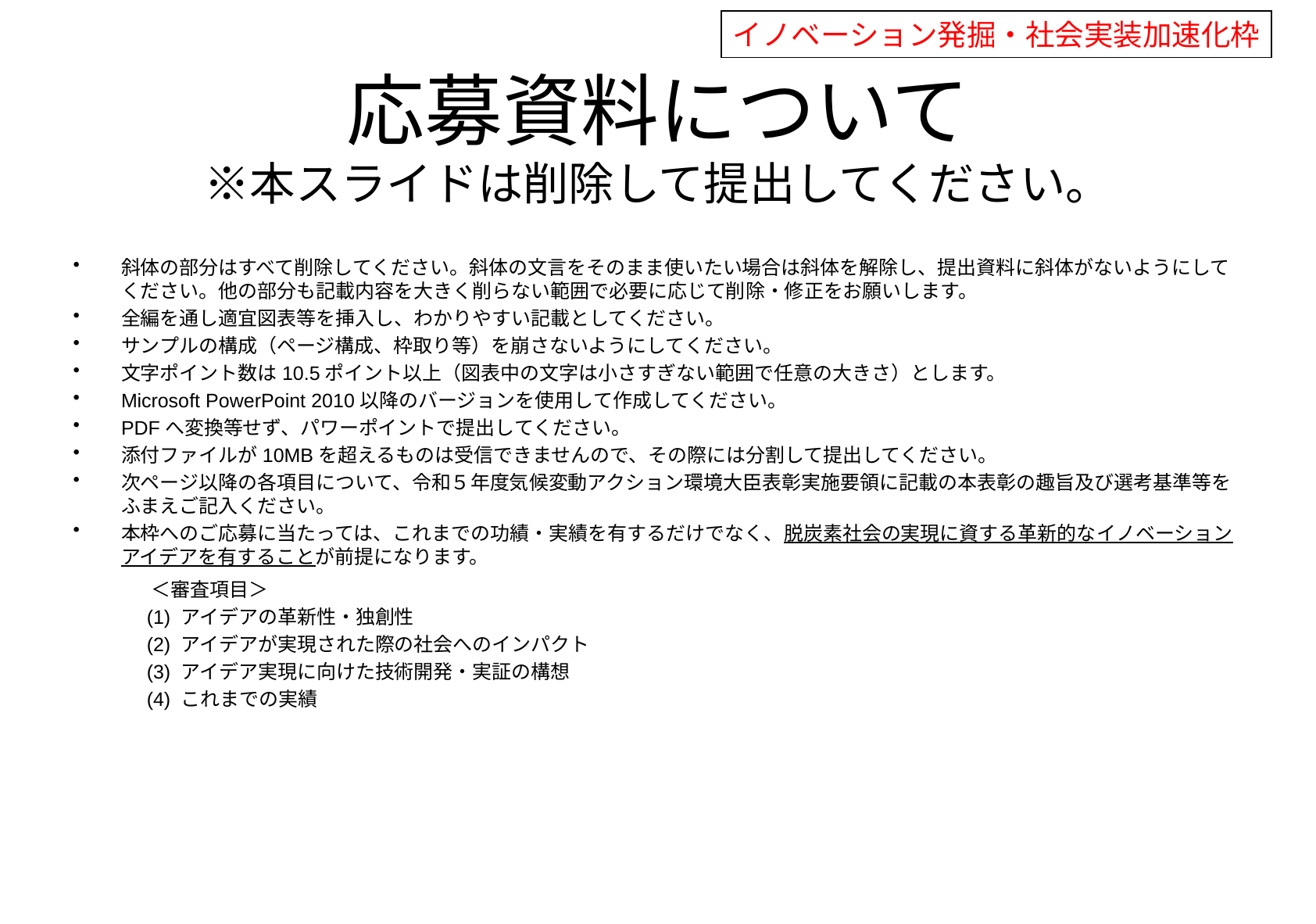

イノベーション発掘・社会実装加速化枠
# 応募資料について ※本スライドは削除して提出してください。
斜体の部分はすべて削除してください。斜体の文言をそのまま使いたい場合は斜体を解除し、提出資料に斜体がないようにしてください。他の部分も記載内容を大きく削らない範囲で必要に応じて削除・修正をお願いします。
全編を通し適宜図表等を挿入し、わかりやすい記載としてください。
サンプルの構成（ページ構成、枠取り等）を崩さないようにしてください。
文字ポイント数は10.5ポイント以上（図表中の文字は小さすぎない範囲で任意の大きさ）とします。
Microsoft PowerPoint 2010以降のバージョンを使用して作成してください。
PDFへ変換等せず、パワーポイントで提出してください。
添付ファイルが10MBを超えるものは受信できませんので、その際には分割して提出してください。
次ページ以降の各項目について、令和５年度気候変動アクション環境大臣表彰実施要領に記載の本表彰の趣旨及び選考基準等をふまえご記入ください。
本枠へのご応募に当たっては、これまでの功績・実績を有するだけでなく、脱炭素社会の実現に資する革新的なイノベーションアイデアを有することが前提になります。
　　　　＜審査項目＞
(1) アイデアの革新性・独創性
(2) アイデアが実現された際の社会へのインパクト
(3) アイデア実現に向けた技術開発・実証の構想
(4) これまでの実績